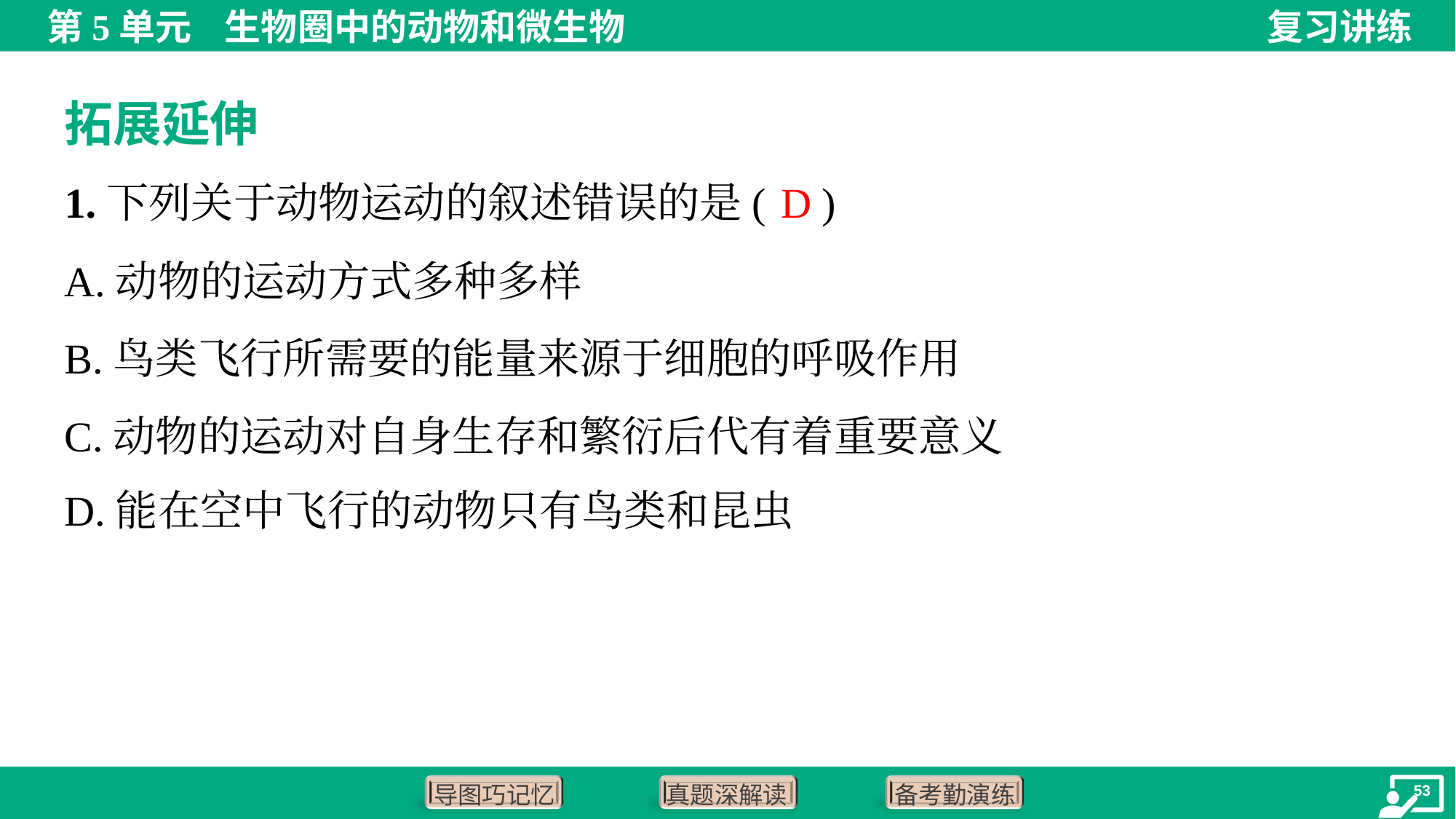

拓展延伸
D
1.下列关于动物运动的叙述错误的是(     )
A.动物的运动方式多种多样
B.鸟类飞行所需要的能量来源于细胞的呼吸作用
C.动物的运动对自身生存和繁衍后代有着重要意义
D.能在空中飞行的动物只有鸟类和昆虫